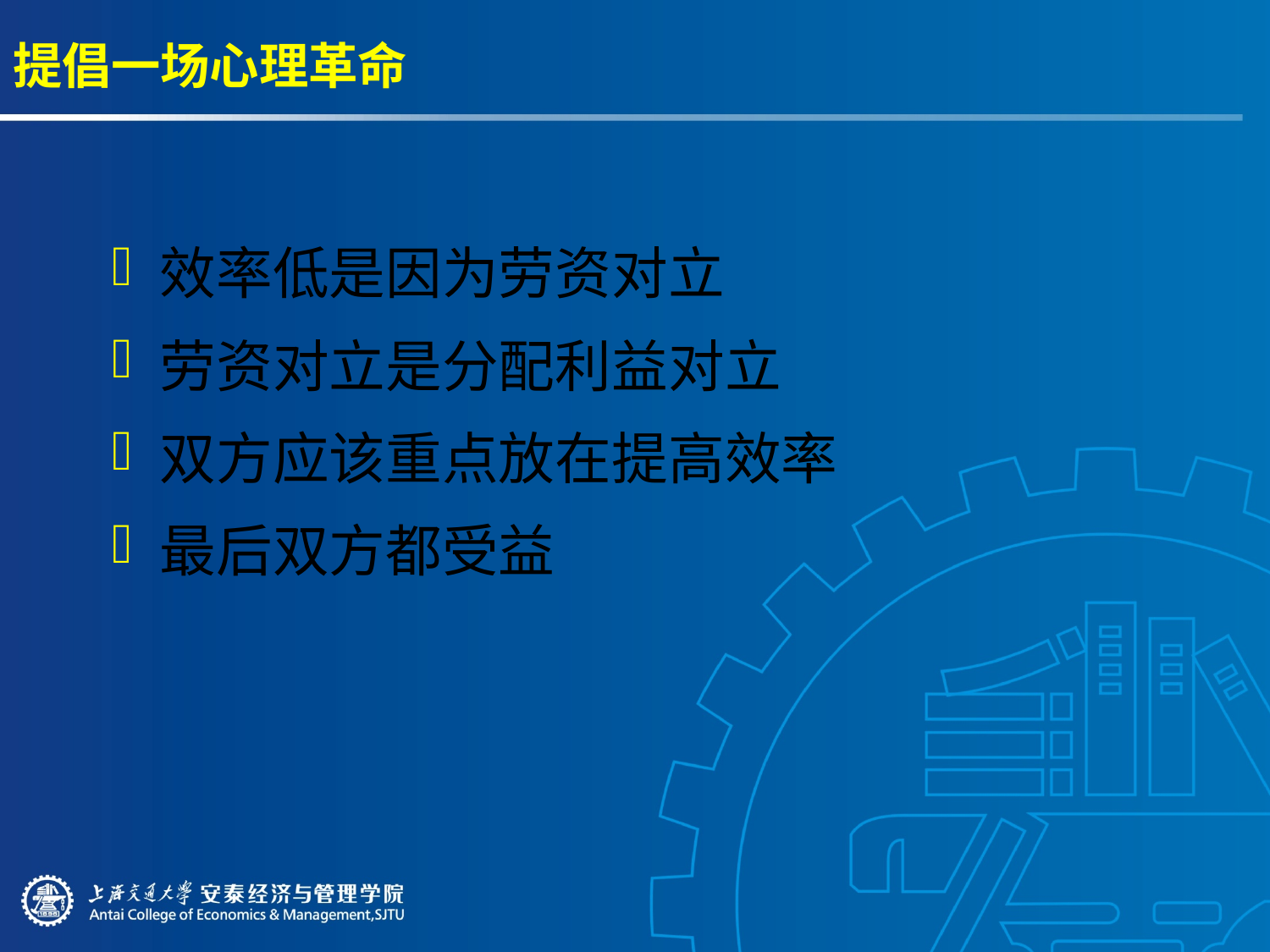

# 提倡一场心理革命
效率低是因为劳资对立
劳资对立是分配利益对立
双方应该重点放在提高效率
最后双方都受益